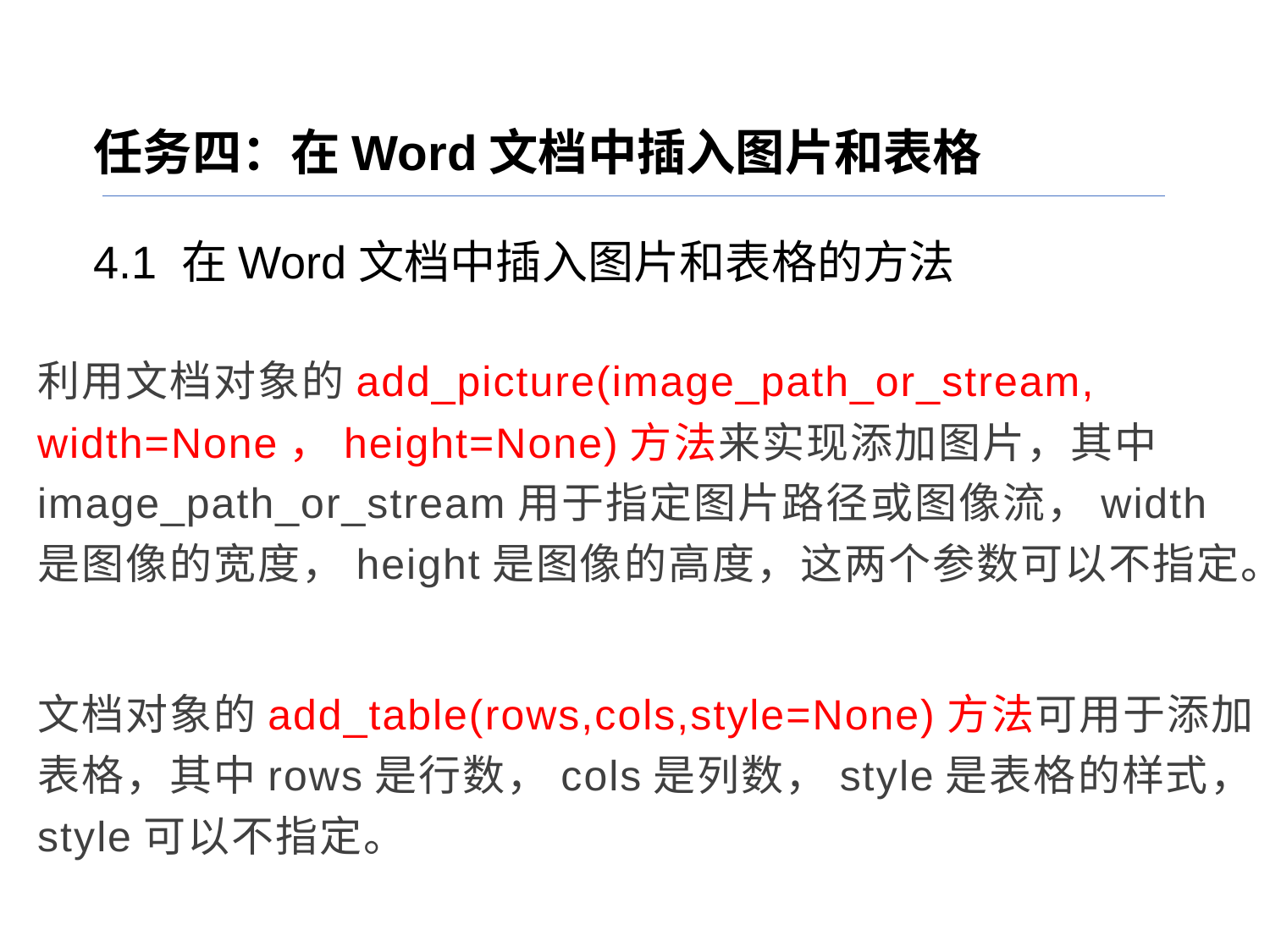

任务四：在Word文档中插入图片和表格
4.1 在Word文档中插入图片和表格的方法
利用文档对象的add_picture(image_path_or_stream, width=None，height=None)方法来实现添加图片，其中image_path_or_stream用于指定图片路径或图像流，width是图像的宽度，height是图像的高度，这两个参数可以不指定。

文档对象的add_table(rows,cols,style=None)方法可用于添加表格，其中rows是行数，cols是列数，style是表格的样式，style可以不指定。